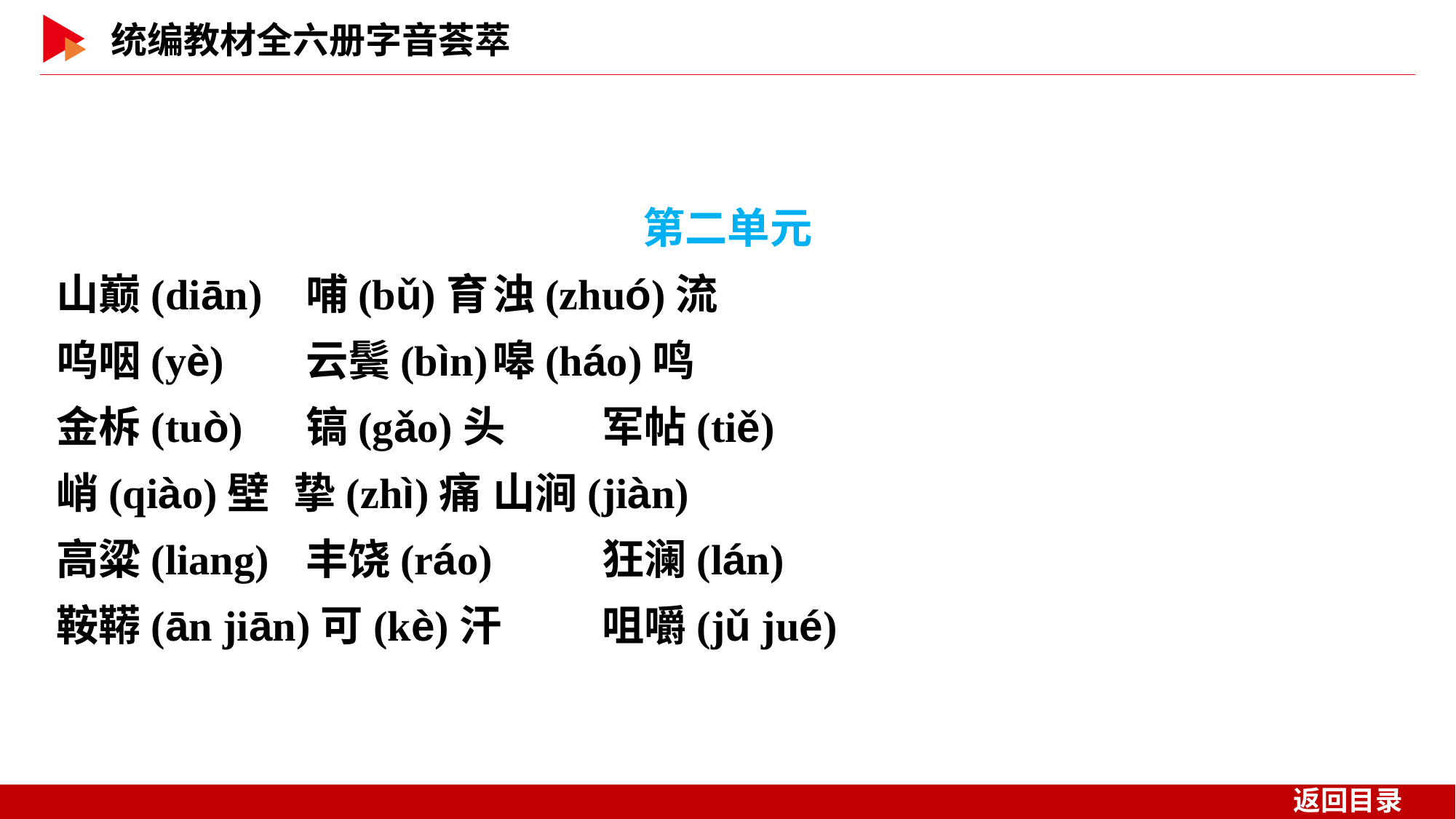

第二单元
山巅(diān)	  哺(bǔ)育	浊(zhuó)流
呜咽(yè)	  云鬓(bìn)	嗥(háo)鸣
金柝(tuò)	  镐(gǎo)头	军帖(tiě)
峭(qiào)壁	  挚(zhì)痛	山涧(jiàn)
高粱(liang)	  丰饶(ráo)	狂澜(lán)
鞍鞯(ān jiān)可(kè)汗	咀嚼(jǔ jué)